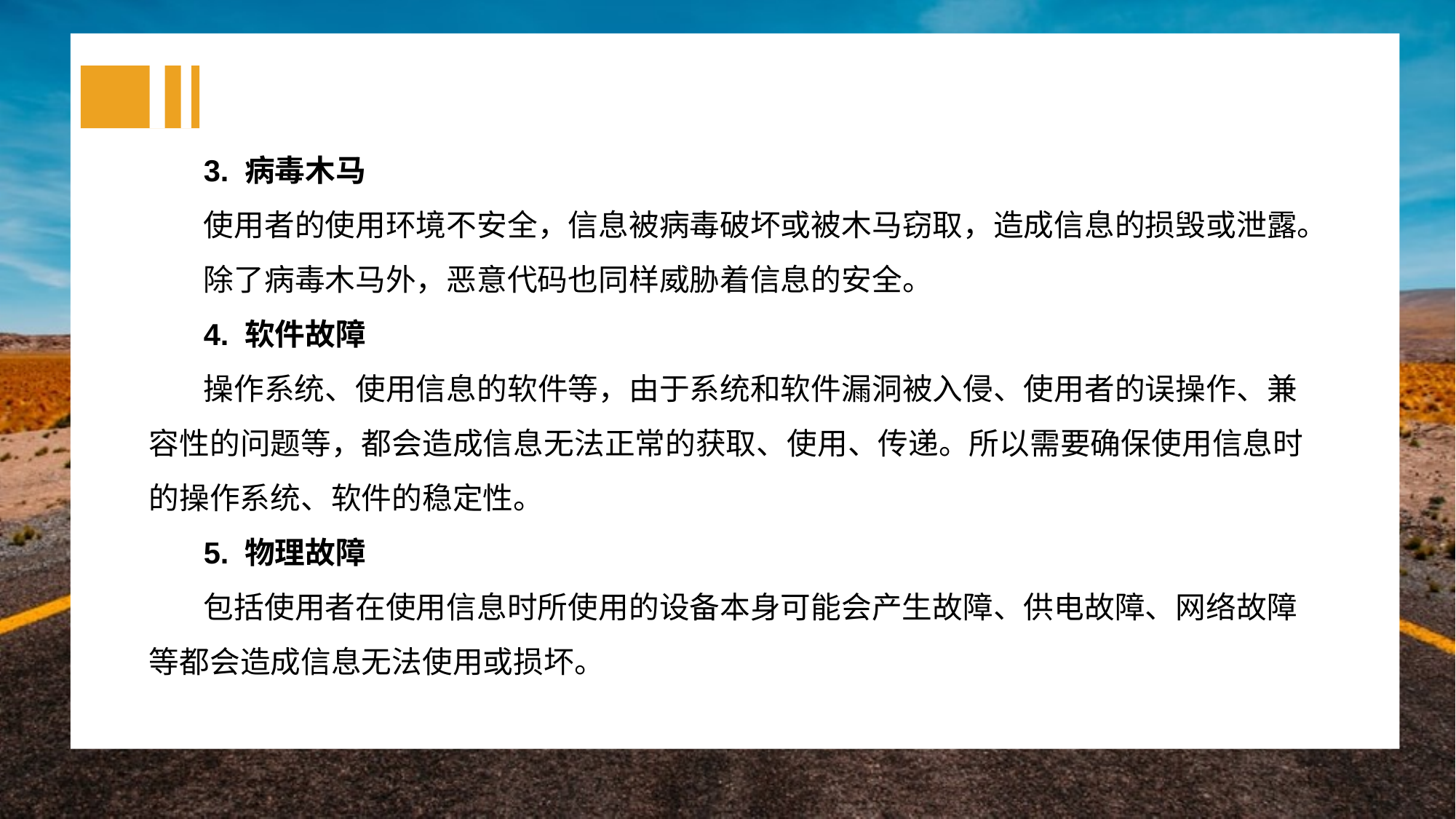

3. 病毒木马
使用者的使用环境不安全，信息被病毒破坏或被木马窃取，造成信息的损毁或泄露。
除了病毒木马外，恶意代码也同样威胁着信息的安全。
4. 软件故障
操作系统、使用信息的软件等，由于系统和软件漏洞被入侵、使用者的误操作、兼容性的问题等，都会造成信息无法正常的获取、使用、传递。所以需要确保使用信息时的操作系统、软件的稳定性。
5. 物理故障
包括使用者在使用信息时所使用的设备本身可能会产生故障、供电故障、网络故障等都会造成信息无法使用或损坏。